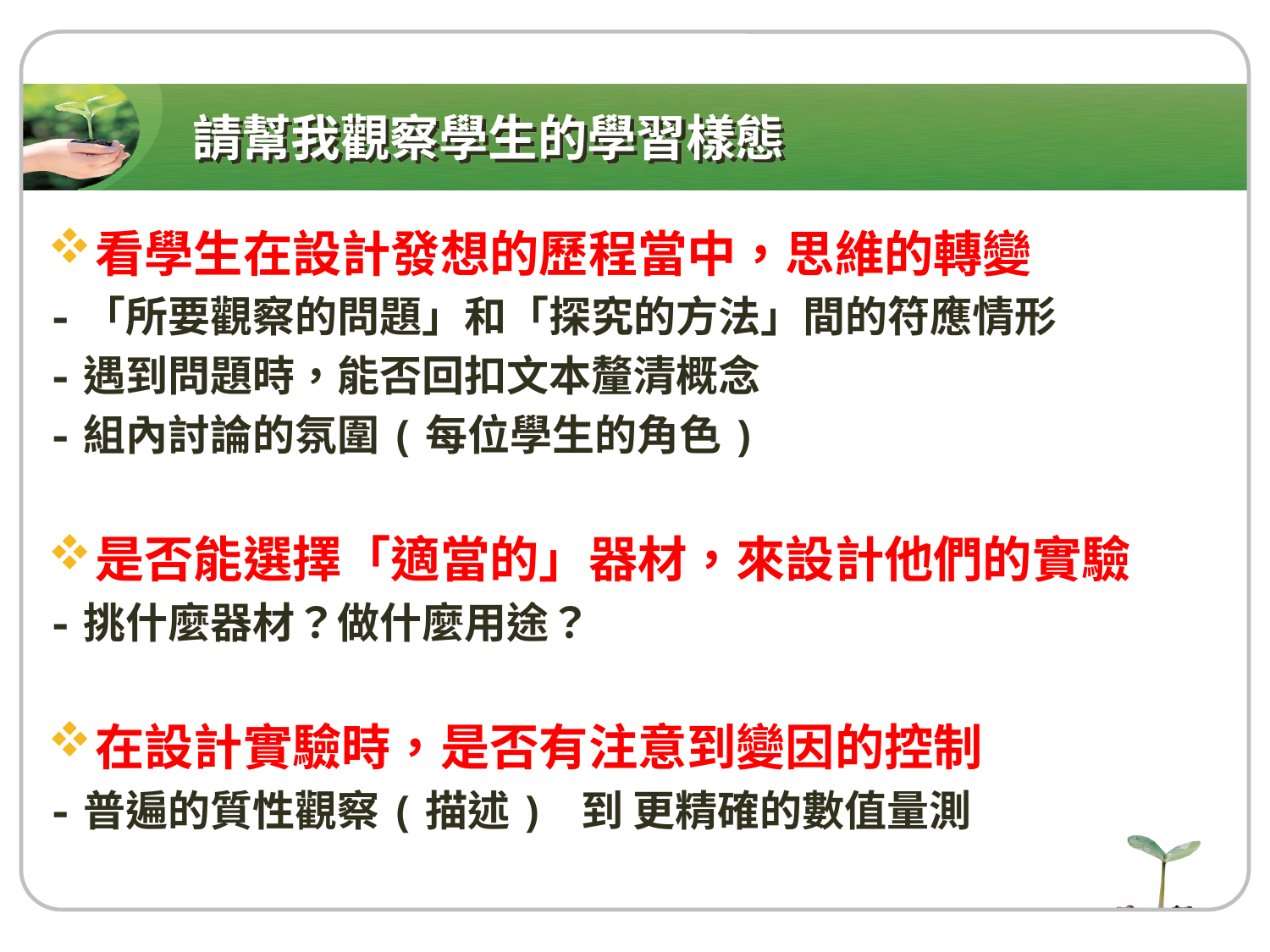

# 請幫我觀察學生的學習樣態
看學生在設計發想的歷程當中，思維的轉變
-「所要觀察的問題」和「探究的方法」間的符應情形
-遇到問題時，能否回扣文本釐清概念
-組內討論的氛圍(每位學生的角色)

是否能選擇「適當的」器材，來設計他們的實驗
-挑什麼器材？做什麼用途？

在設計實驗時，是否有注意到變因的控制
-普遍的質性觀察(描述) 到 更精確的數值量測